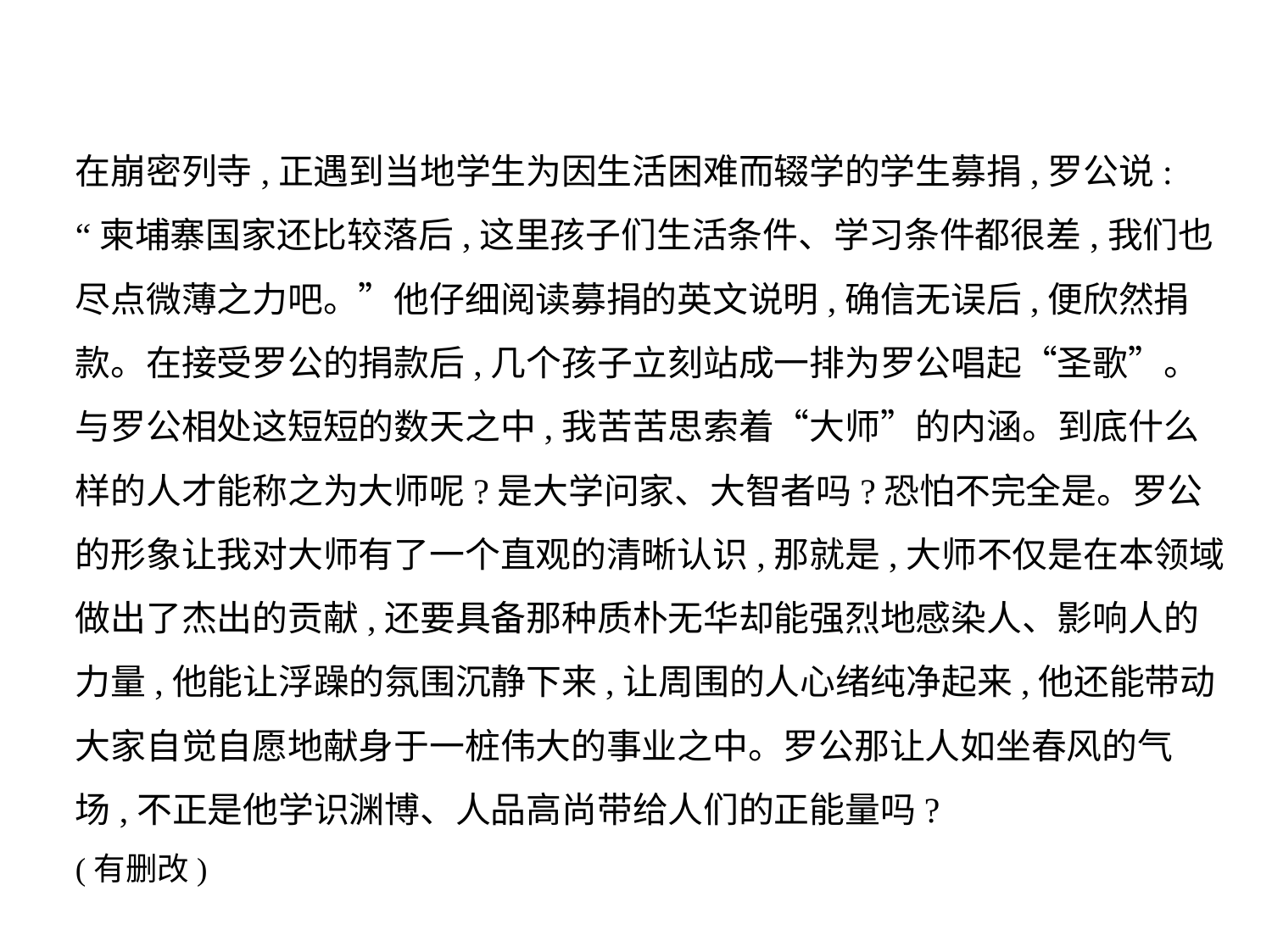

在崩密列寺,正遇到当地学生为因生活困难而辍学的学生募捐,罗公说:
“柬埔寨国家还比较落后,这里孩子们生活条件、学习条件都很差,我们也
尽点微薄之力吧。”他仔细阅读募捐的英文说明,确信无误后,便欣然捐
款。在接受罗公的捐款后,几个孩子立刻站成一排为罗公唱起“圣歌”。
与罗公相处这短短的数天之中,我苦苦思索着“大师”的内涵。到底什么
样的人才能称之为大师呢?是大学问家、大智者吗?恐怕不完全是。罗公
的形象让我对大师有了一个直观的清晰认识,那就是,大师不仅是在本领域
做出了杰出的贡献,还要具备那种质朴无华却能强烈地感染人、影响人的
力量,他能让浮躁的氛围沉静下来,让周围的人心绪纯净起来,他还能带动
大家自觉自愿地献身于一桩伟大的事业之中。罗公那让人如坐春风的气
场,不正是他学识渊博、人品高尚带给人们的正能量吗?
(有删改)